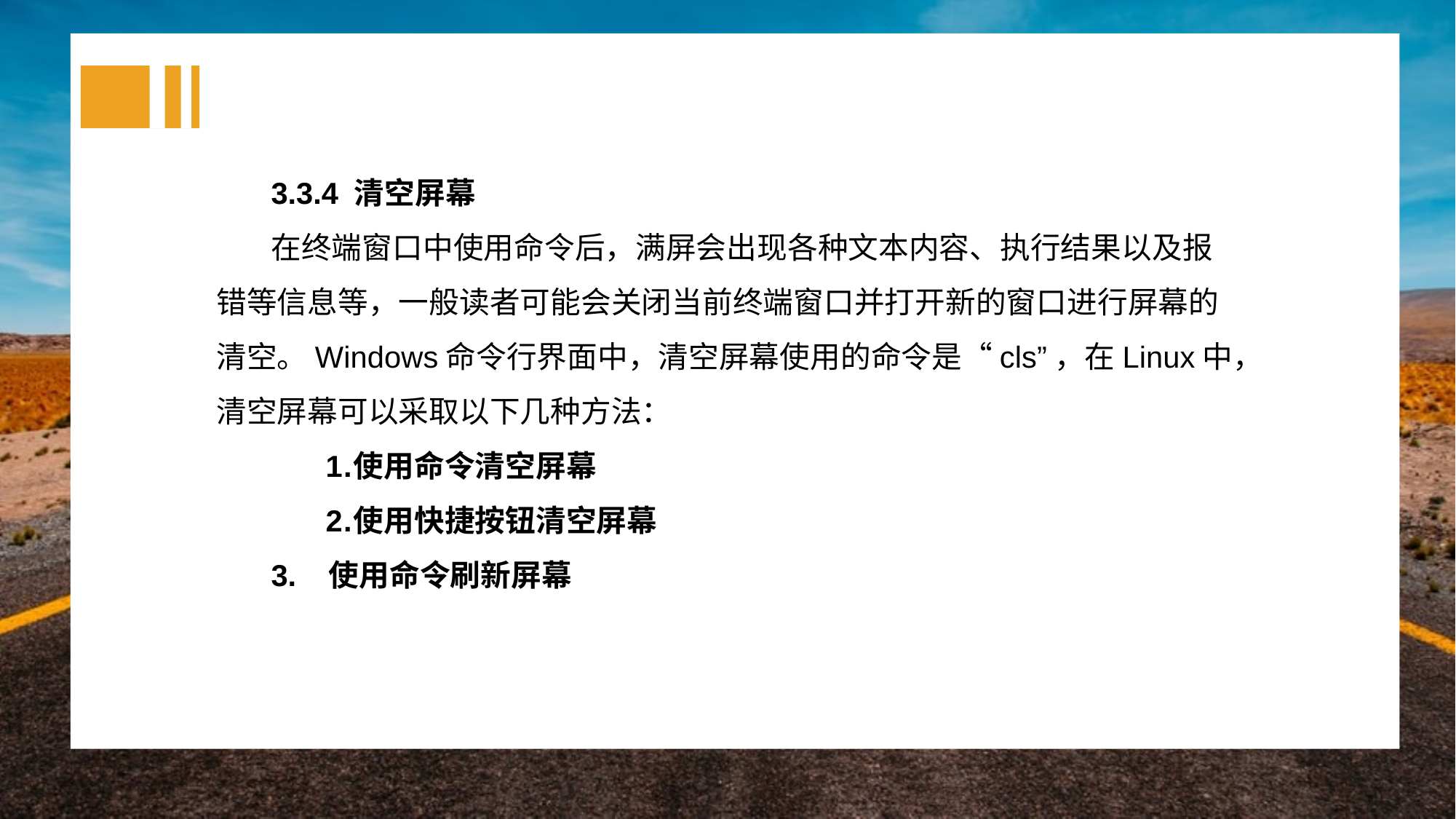

3.3.4 清空屏幕
在终端窗口中使用命令后，满屏会出现各种文本内容、执行结果以及报错等信息等，一般读者可能会关闭当前终端窗口并打开新的窗口进行屏幕的清空。Windows命令行界面中，清空屏幕使用的命令是“cls”，在Linux中，清空屏幕可以采取以下几种方法：
使用命令清空屏幕
使用快捷按钮清空屏幕
3.   使用命令刷新屏幕